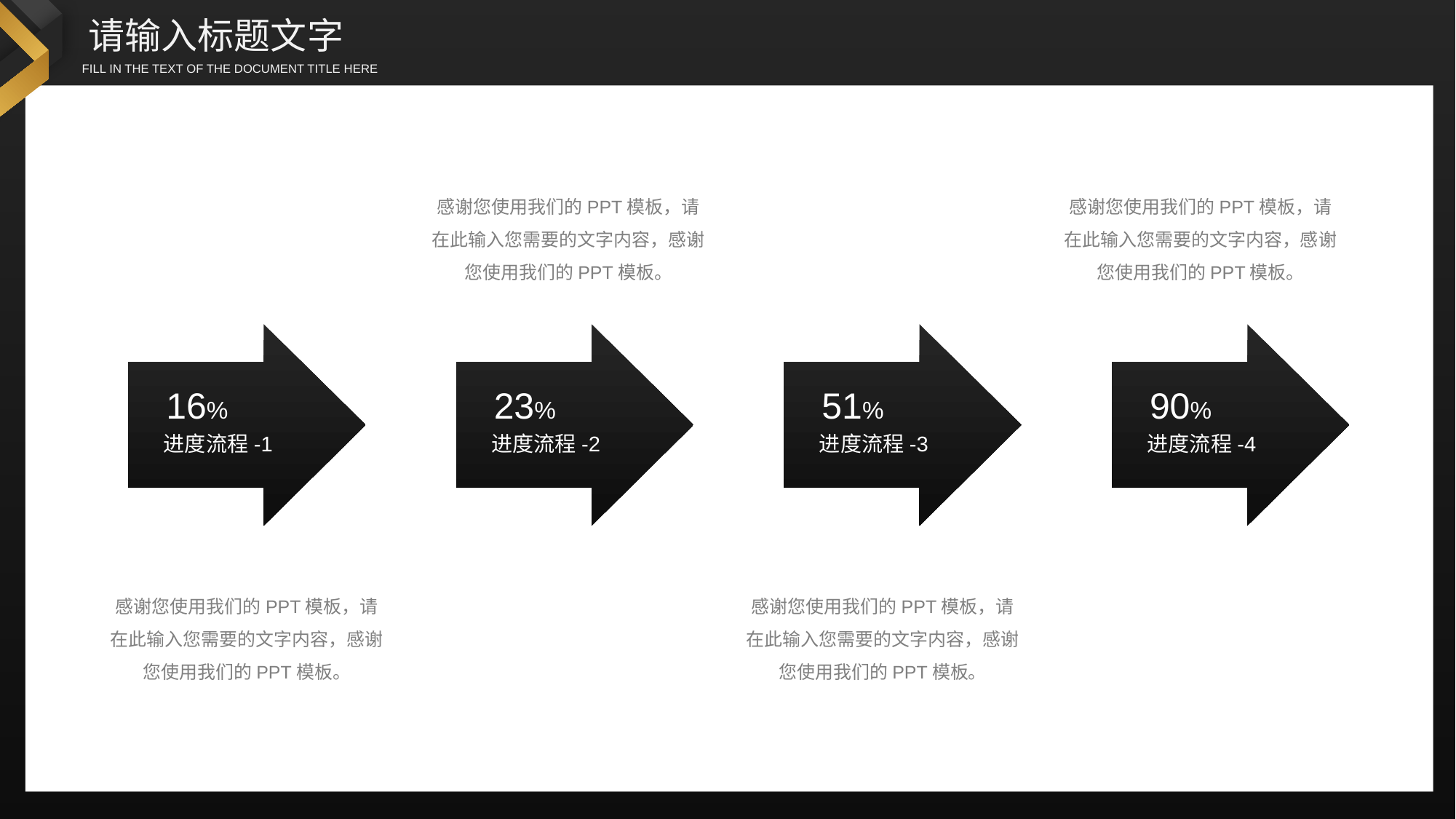

感谢您使用我们的PPT模板，请在此输入您需要的文字内容，感谢您使用我们的PPT模板。
感谢您使用我们的PPT模板，请在此输入您需要的文字内容，感谢您使用我们的PPT模板。

16%
23%
51%
90%
进度流程-1
进度流程-2
进度流程-3
进度流程-4
感谢您使用我们的PPT模板，请在此输入您需要的文字内容，感谢您使用我们的PPT模板。
感谢您使用我们的PPT模板，请在此输入您需要的文字内容，感谢您使用我们的PPT模板。